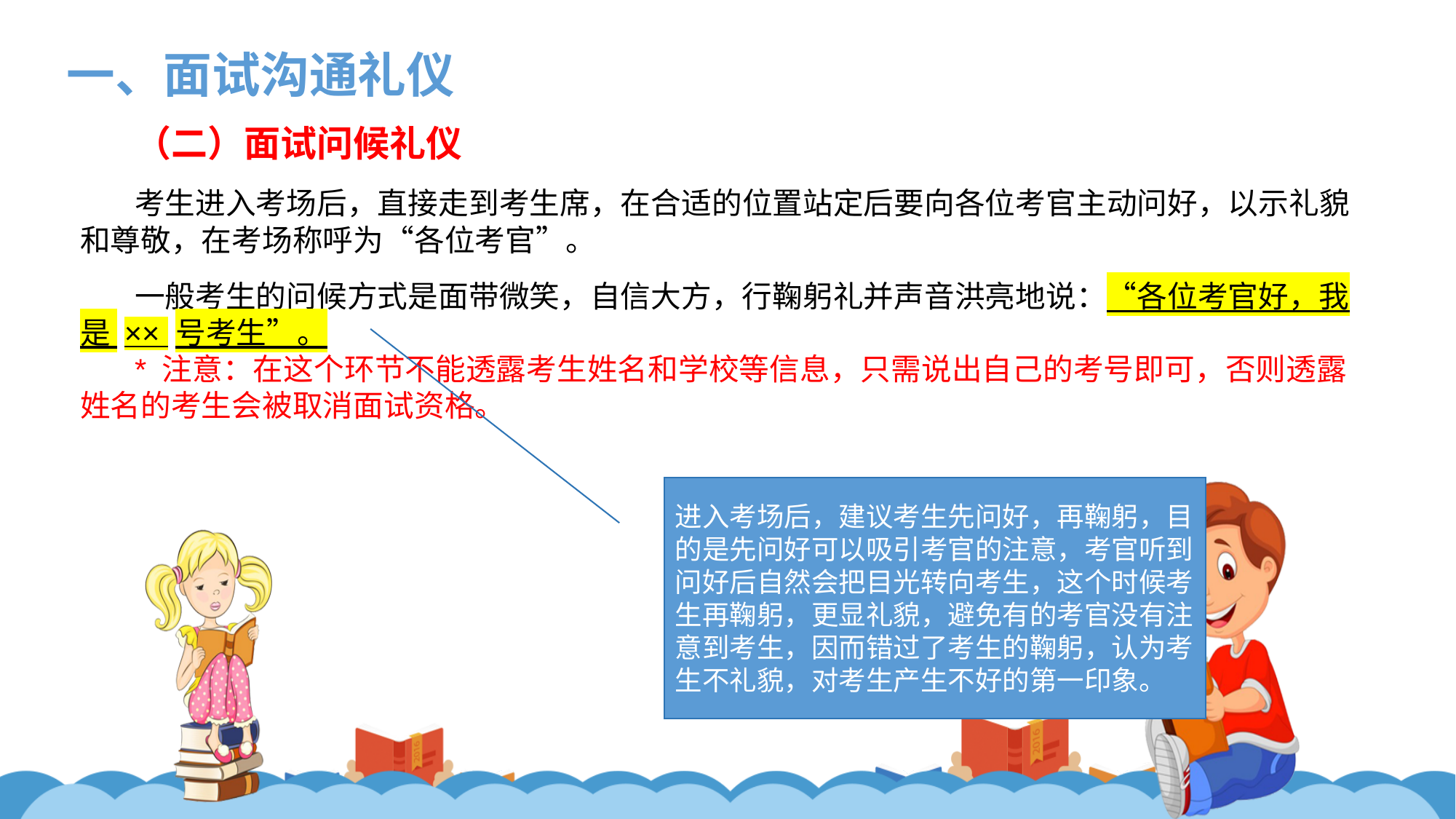

一、面试沟通礼仪
（二）面试问候礼仪
考生进入考场后，直接走到考生席，在合适的位置站定后要向各位考官主动问好，以示礼貌和尊敬，在考场称呼为“各位考官”。
一般考生的问候方式是面带微笑，自信大方，行鞠躬礼并声音洪亮地说：“各位考官好，我是 ×× 号考生”。
* 注意：在这个环节不能透露考生姓名和学校等信息，只需说出自己的考号即可，否则透露姓名的考生会被取消面试资格。
进入考场后，建议考生先问好，再鞠躬，目的是先问好可以吸引考官的注意，考官听到问好后自然会把目光转向考生，这个时候考生再鞠躬，更显礼貌，避免有的考官没有注意到考生，因而错过了考生的鞠躬，认为考生不礼貌，对考生产生不好的第一印象。